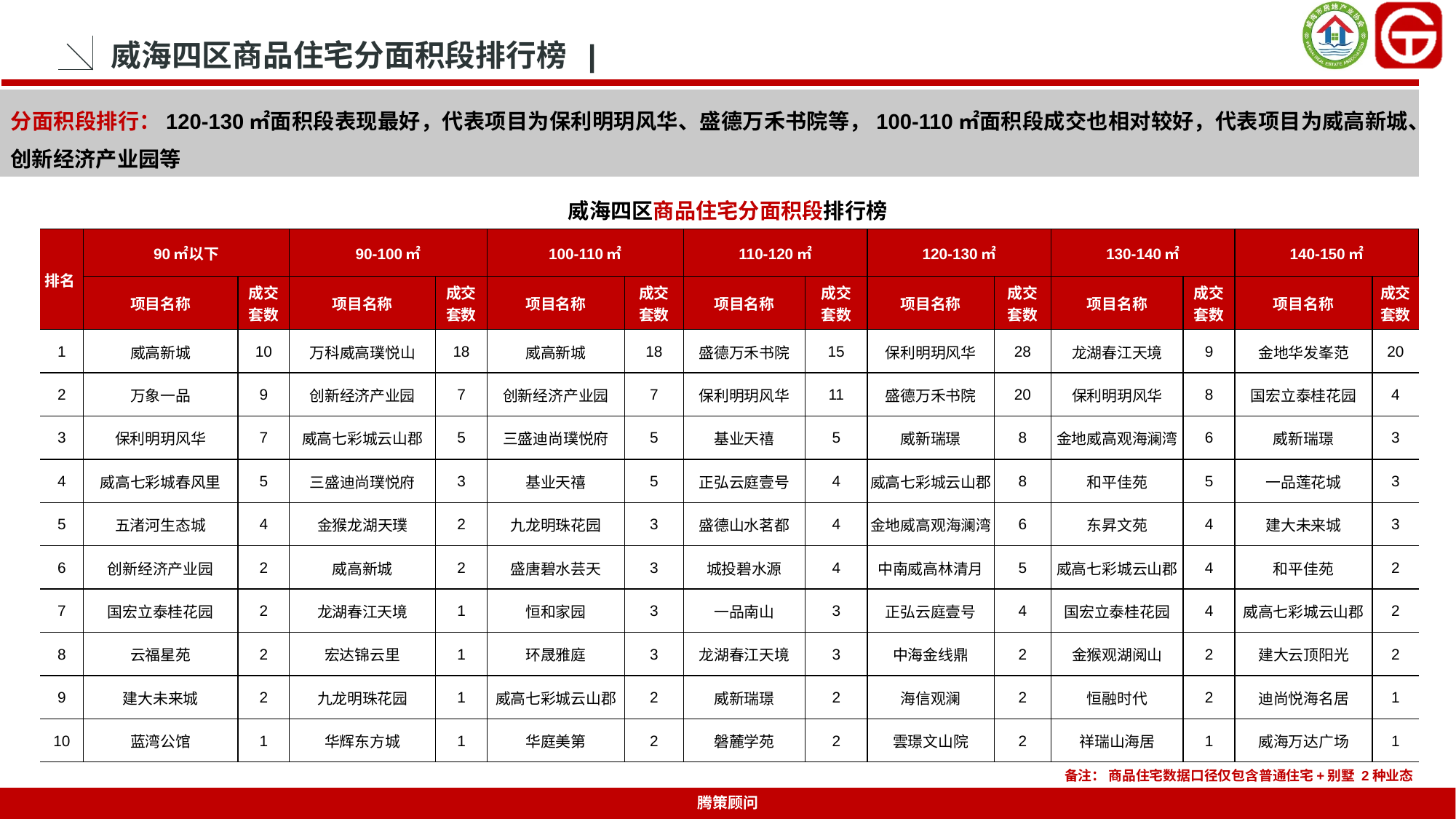

威海四区商品住宅分面积段排行榜  |
分面积段排行：120-130㎡面积段表现最好，代表项目为保利明玥风华、盛德万禾书院等，100-110㎡面积段成交也相对较好，代表项目为威高新城、创新经济产业园等
威海四区商品住宅分面积段排行榜
| 排名 | 90㎡以下 |  | 90-100㎡ |  | 100-110㎡ |  | 110-120㎡ |  | 120-130㎡ |  | 130-140㎡ |  | 140-150㎡ |  |
| --- | --- | --- | --- | --- | --- | --- | --- | --- | --- | --- | --- | --- | --- | --- |
|  | 项目名称 | 成交 套数 | 项目名称 | 成交 套数 | 项目名称 | 成交 套数 | 项目名称 | 成交 套数 | 项目名称 | 成交 套数 | 项目名称 | 成交 套数 | 项目名称 | 成交 套数 |
| 1 | 威高新城 | 10 | 万科威高璞悦山 | 18 | 威高新城 | 18 | 盛德万禾书院 | 15 | 保利明玥风华 | 28 | 龙湖春江天境 | 9 | 金地华发峯范 | 20 |
| 2 | 万象一品 | 9 | 创新经济产业园 | 7 | 创新经济产业园 | 7 | 保利明玥风华 | 11 | 盛德万禾书院 | 20 | 保利明玥风华 | 8 | 国宏立泰桂花园 | 4 |
| 3 | 保利明玥风华 | 7 | 威高七彩城云山郡 | 5 | 三盛迪尚璞悦府 | 5 | 基业天禧 | 5 | 威新瑞璟 | 8 | 金地威高观海澜湾 | 6 | 威新瑞璟 | 3 |
| 4 | 威高七彩城春风里 | 5 | 三盛迪尚璞悦府 | 3 | 基业天禧 | 5 | 正弘云庭壹号 | 4 | 威高七彩城云山郡 | 8 | 和平佳苑 | 5 | 一品莲花城 | 3 |
| 5 | 五渚河生态城 | 4 | 金猴龙湖天璞 | 2 | 九龙明珠花园 | 3 | 盛德山水茗都 | 4 | 金地威高观海澜湾 | 6 | 东昇文苑 | 4 | 建大未来城 | 3 |
| 6 | 创新经济产业园 | 2 | 威高新城 | 2 | 盛唐碧水芸天 | 3 | 城投碧水源 | 4 | 中南威高林清月 | 5 | 威高七彩城云山郡 | 4 | 和平佳苑 | 2 |
| 7 | 国宏立泰桂花园 | 2 | 龙湖春江天境 | 1 | 恒和家园 | 3 | 一品南山 | 3 | 正弘云庭壹号 | 4 | 国宏立泰桂花园 | 4 | 威高七彩城云山郡 | 2 |
| 8 | 云福星苑 | 2 | 宏达锦云里 | 1 | 环晟雅庭 | 3 | 龙湖春江天境 | 3 | 中海金线鼎 | 2 | 金猴观湖阅山 | 2 | 建大云顶阳光 | 2 |
| 9 | 建大未来城 | 2 | 九龙明珠花园 | 1 | 威高七彩城云山郡 | 2 | 威新瑞璟 | 2 | 海信观澜 | 2 | 恒融时代 | 2 | 迪尚悦海名居 | 1 |
| 10 | 蓝湾公馆 | 1 | 华辉东方城 | 1 | 华庭美第 | 2 | 磐麓学苑 | 2 | 雲璟文山院 | 2 | 祥瑞山海居 | 1 | 威海万达广场 | 1 |
备注： 商品住宅数据口径仅包含普通住宅+别墅 2种业态